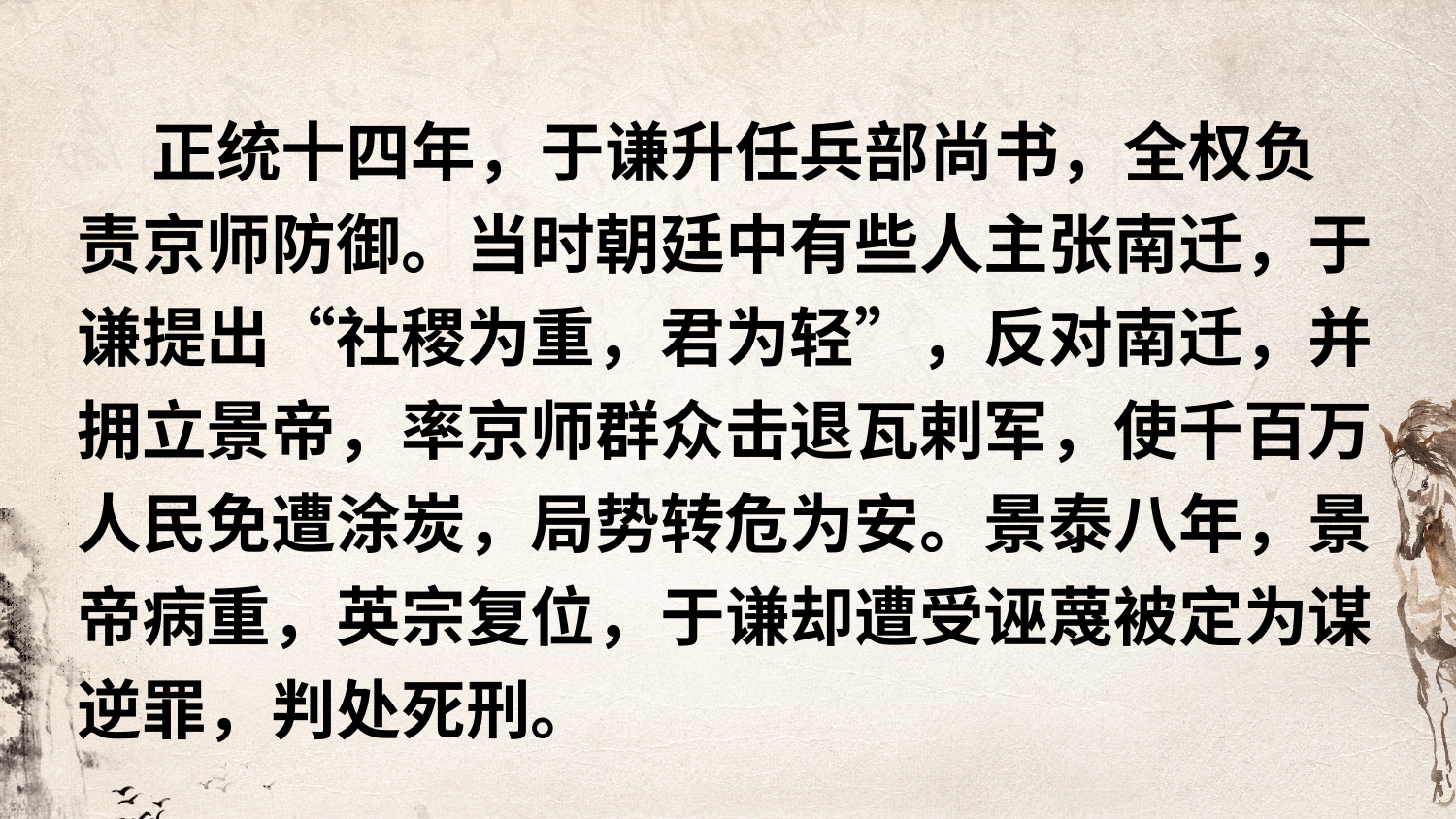

正统十四年，于谦升任兵部尚书，全权负责京师防御。当时朝廷中有些人主张南迁，于谦提出“社稷为重，君为轻”，反对南迁，并拥立景帝，率京师群众击退瓦剌军，使千百万人民免遭涂炭，局势转危为安。景泰八年，景帝病重，英宗复位，于谦却遭受诬蔑被定为谋逆罪，判处死刑。